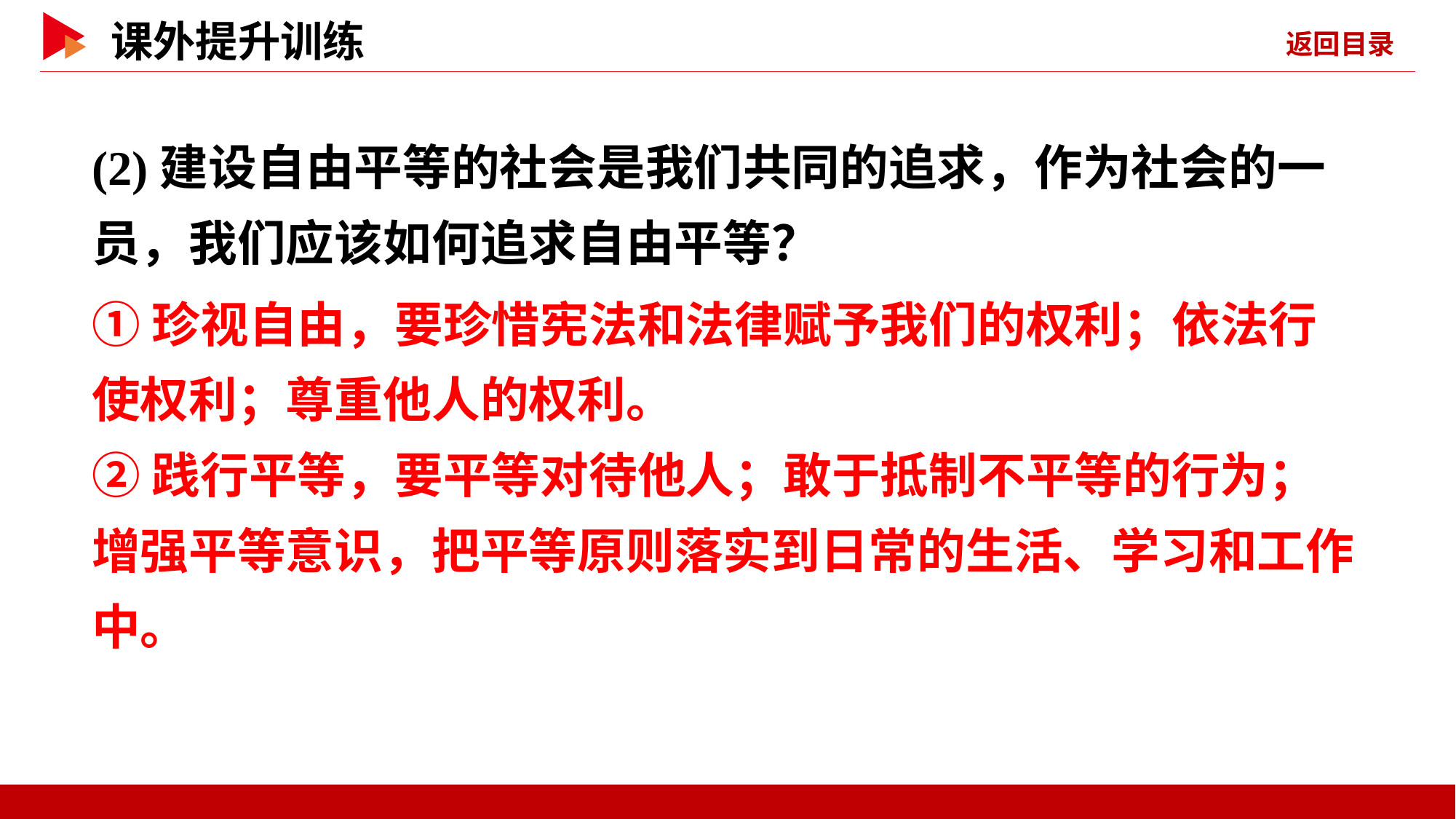

(2)建设自由平等的社会是我们共同的追求，作为社会的一员，我们应该如何追求自由平等？
①珍视自由，要珍惜宪法和法律赋予我们的权利；依法行使权利；尊重他人的权利。
②践行平等，要平等对待他人；敢于抵制不平等的行为；增强平等意识，把平等原则落实到日常的生活、学习和工作中。